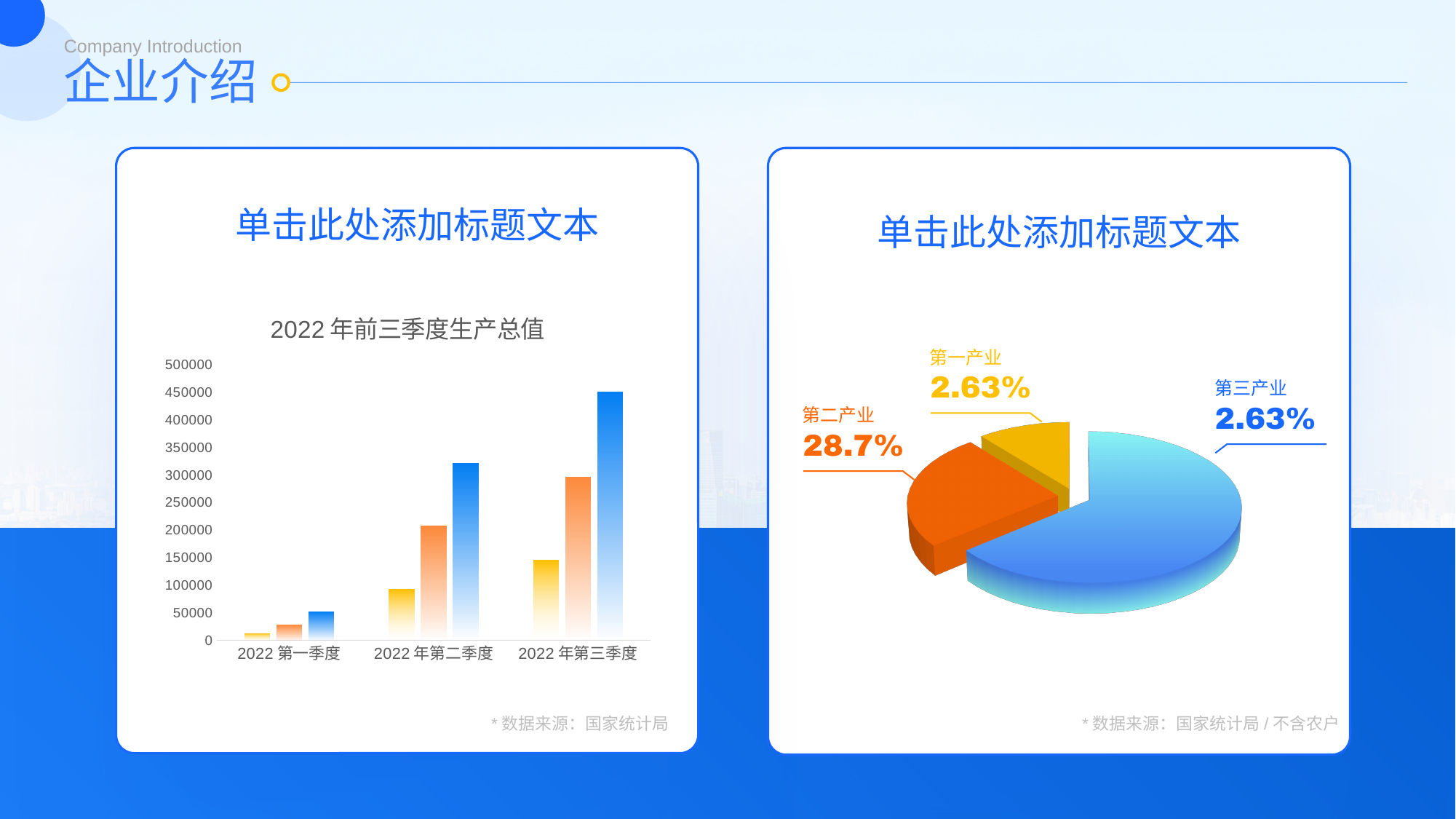

Company Introduction
企业介绍

单击此处添加标题文本
单击此处添加标题文本

### Chart: 2022年前三季度生产总值

| Category | 第一产业增加值累计值 | 第二产业增加值累计值 | 第三产业增加值累计值 |
|---|---|---|---|
| 2022第一季度 | 11332.1 | 28402.3 | 51430.1 |
| 2022年第二季度 | 92623.5 | 207154.2 | 320939.7 |
| 2022年第三季度 | 145354.5 | 296611.0 | 450761.4 |
第一产业
2.63%

第三产业
2.63%

[unsupported chart]

第二产业
28.7%

*数据来源：国家统计局
*数据来源：国家统计局/不含农户